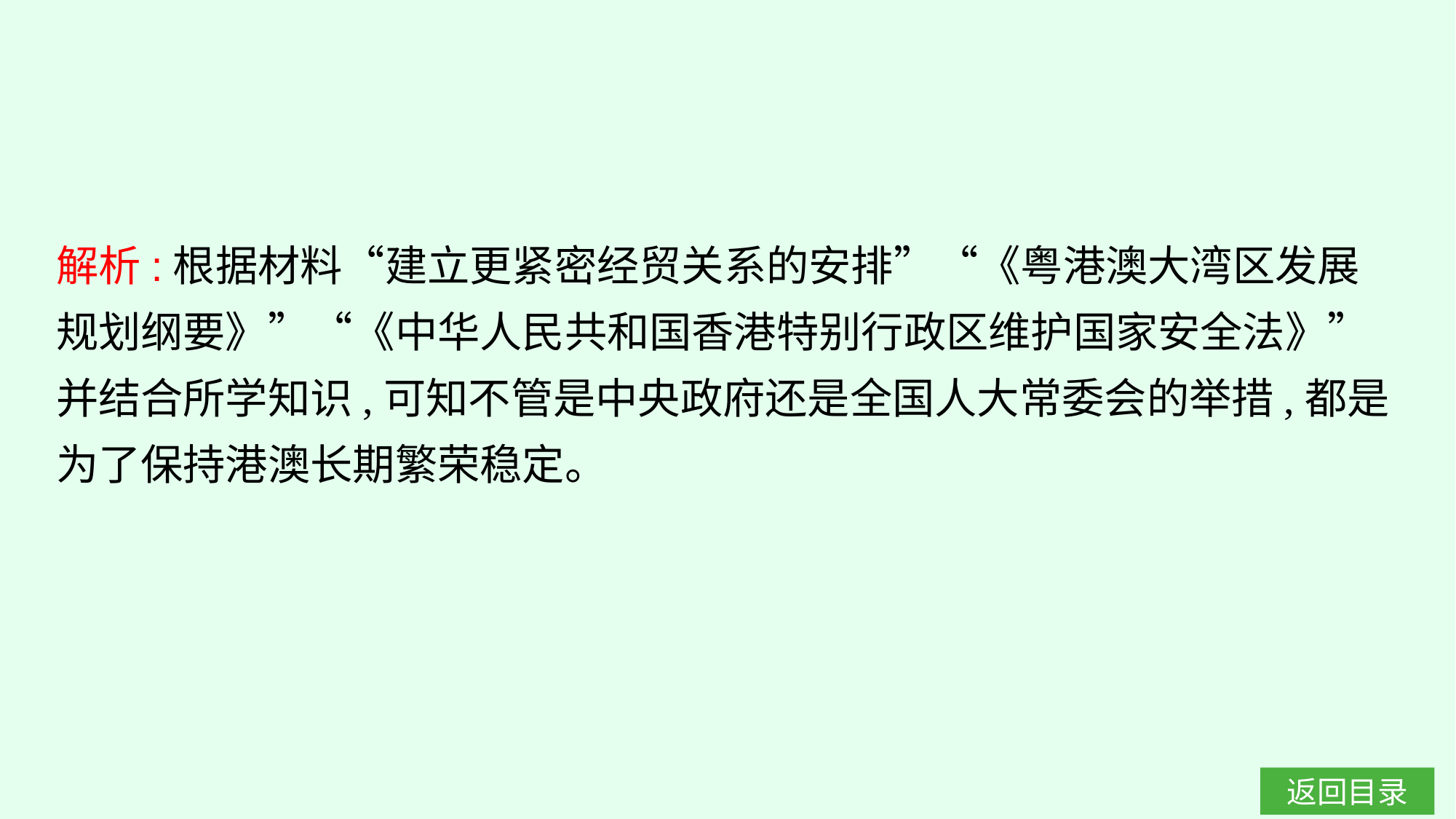

解析:根据材料“建立更紧密经贸关系的安排”“《粤港澳大湾区发展规划纲要》”“《中华人民共和国香港特别行政区维护国家安全法》”并结合所学知识,可知不管是中央政府还是全国人大常委会的举措,都是为了保持港澳长期繁荣稳定。